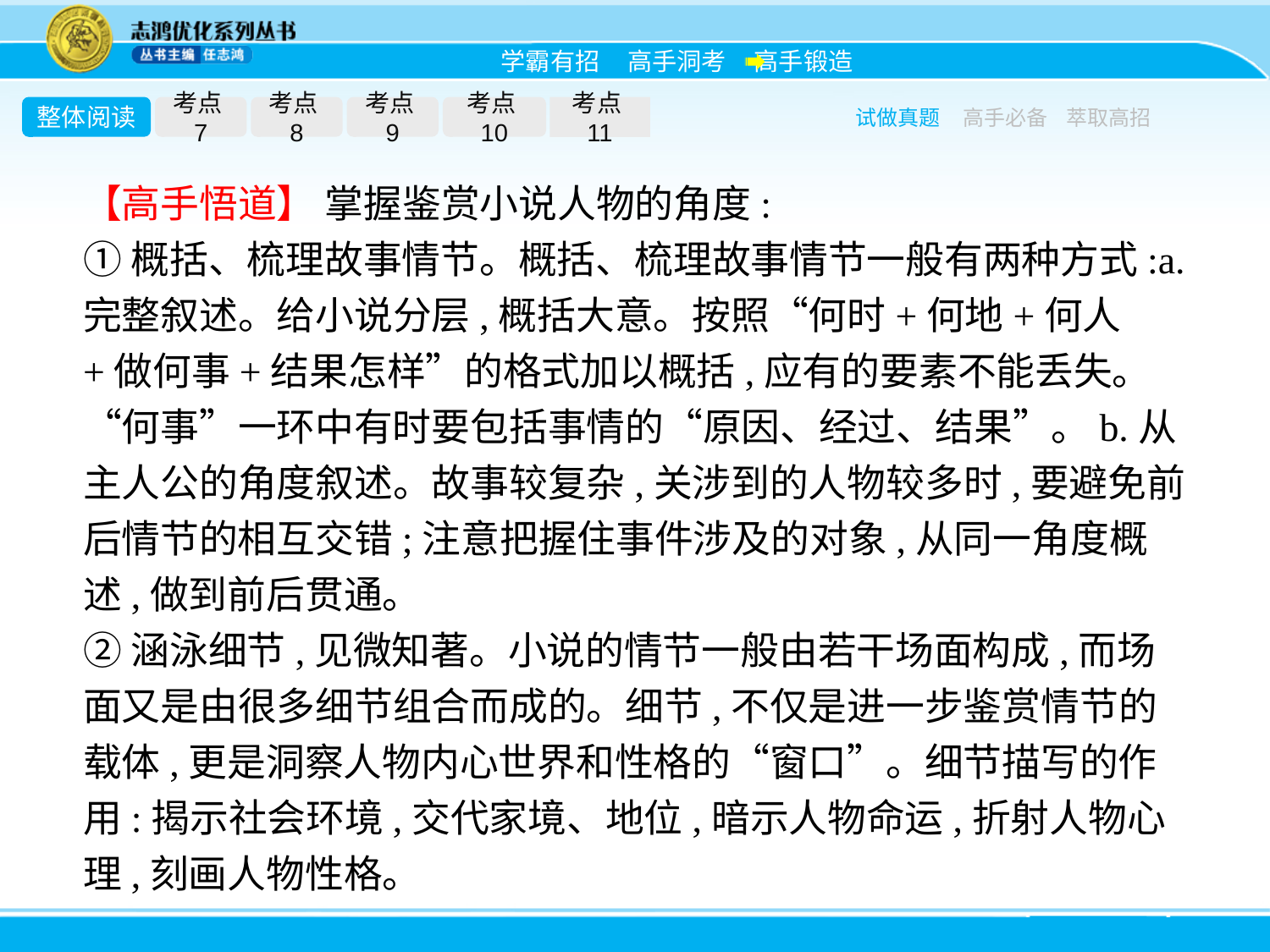

整体阅读
考点7
考点8
考点9
考点10
考点11
试做真题
高手必备
萃取高招
【高手悟道】 掌握鉴赏小说人物的角度:
①概括、梳理故事情节。概括、梳理故事情节一般有两种方式:a.完整叙述。给小说分层,概括大意。按照“何时+何地+何人+做何事+结果怎样”的格式加以概括,应有的要素不能丢失。“何事”一环中有时要包括事情的“原因、经过、结果”。b.从主人公的角度叙述。故事较复杂,关涉到的人物较多时,要避免前后情节的相互交错;注意把握住事件涉及的对象,从同一角度概述,做到前后贯通。
②涵泳细节,见微知著。小说的情节一般由若干场面构成,而场面又是由很多细节组合而成的。细节,不仅是进一步鉴赏情节的载体,更是洞察人物内心世界和性格的“窗口”。细节描写的作用:揭示社会环境,交代家境、地位,暗示人物命运,折射人物心理,刻画人物性格。